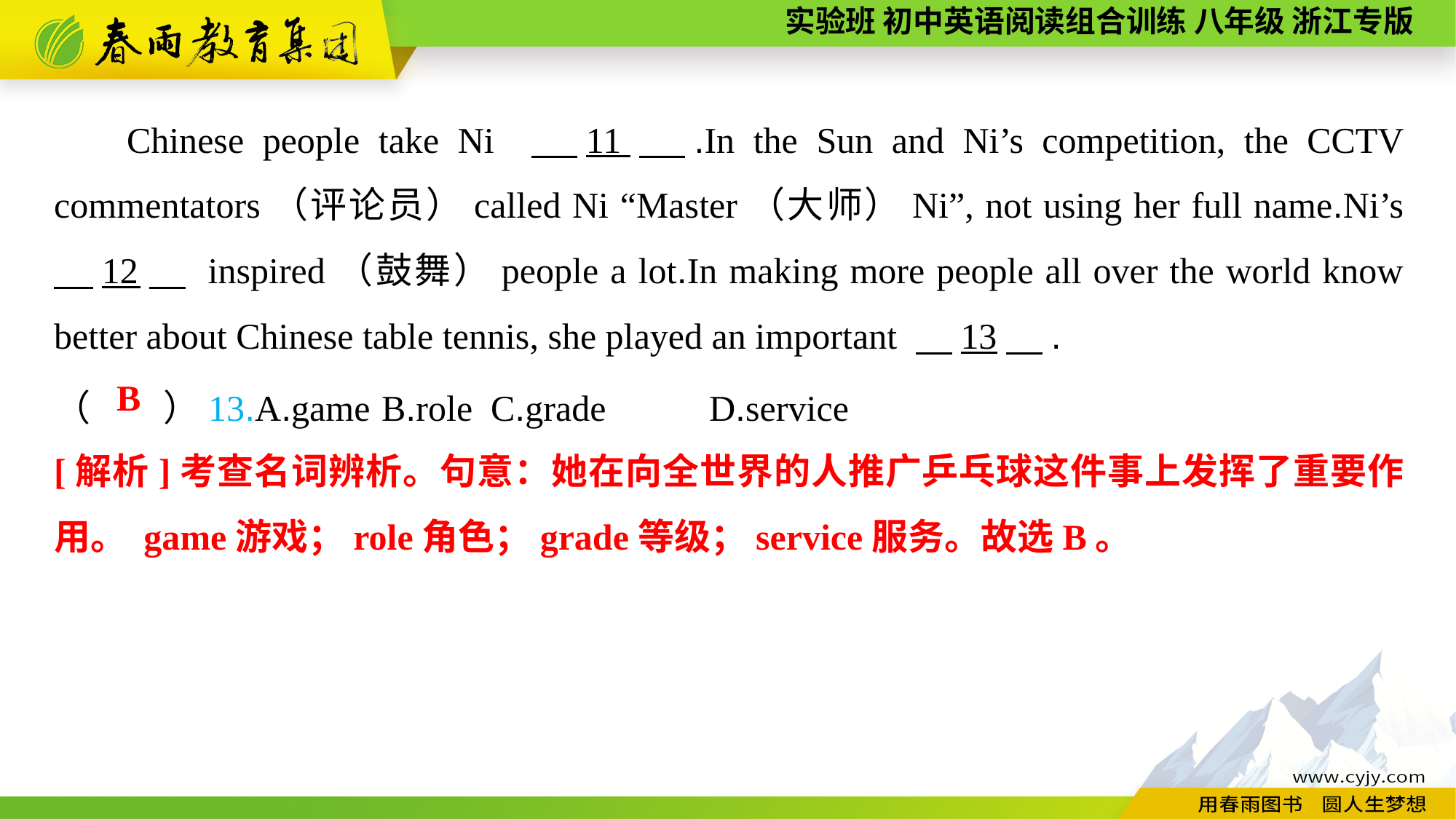

Chinese people take Ni 　11　.In the Sun and Ni’s competition, the CCTV commentators（评论员）called Ni “Master（大师）Ni”, not using her full name.Ni’s 　12　 inspired（鼓舞）people a lot.In making more people all over the world know better about Chinese table tennis, she played an important 　13　.
（　　）13.A.game	B.role	C.grade	D.service
B
[解析]考查名词辨析。句意：她在向全世界的人推广乒乓球这件事上发挥了重要作用。 game游戏；role角色；grade等级；service服务。故选B。